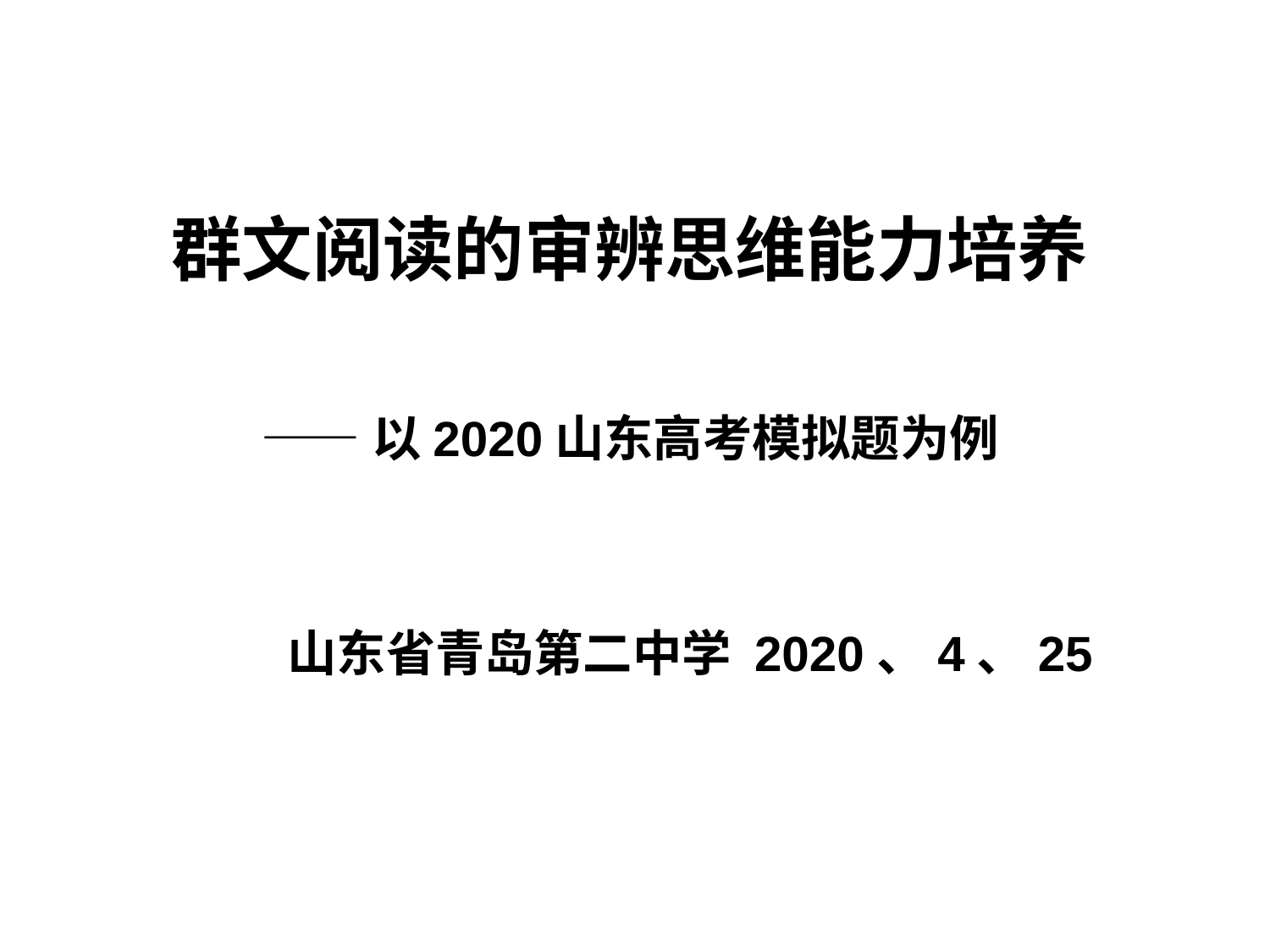

群文阅读的审辨思维能力培养

——以2020山东高考模拟题为例
山东省青岛第二中学 2020、4、25
1